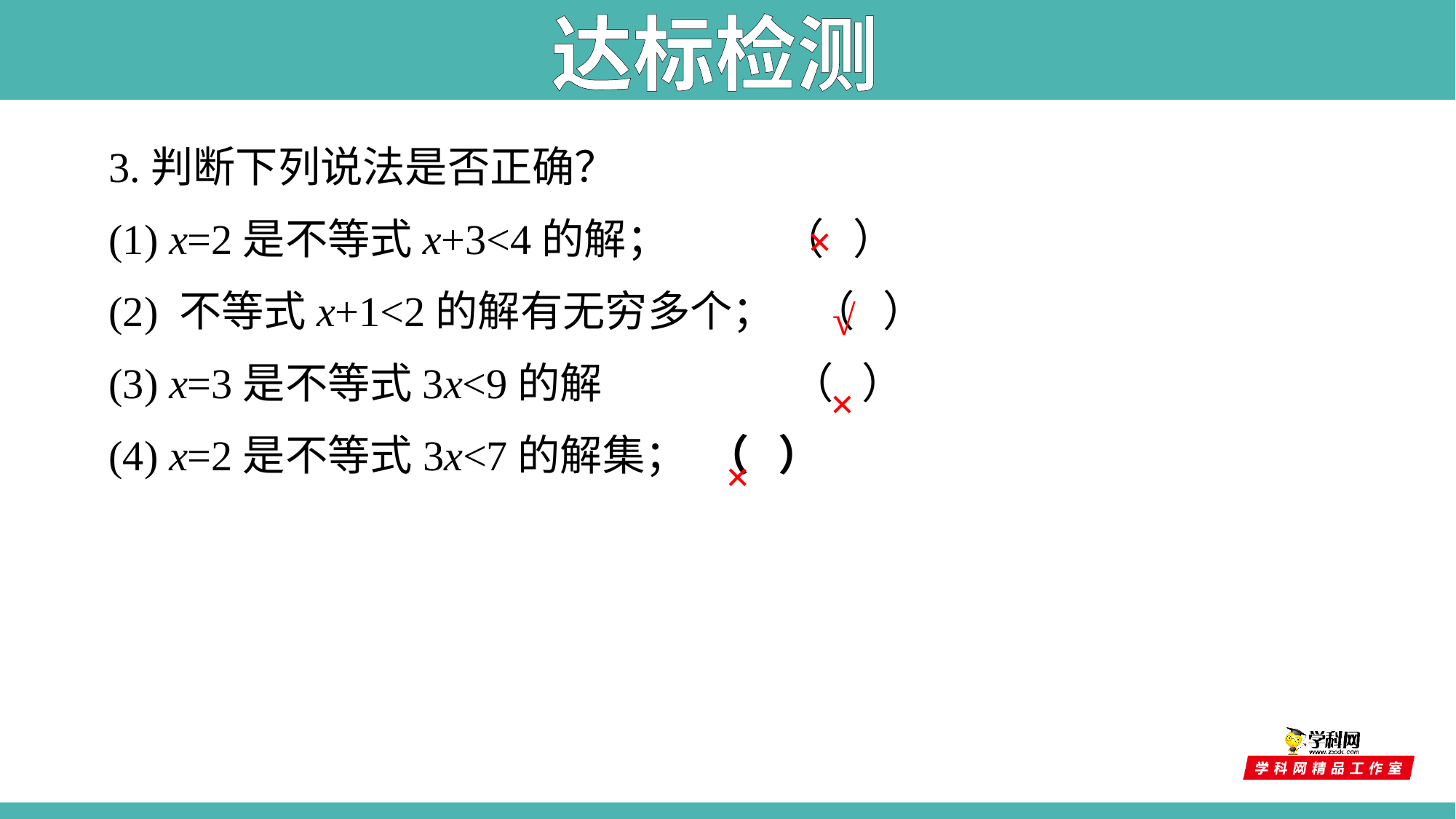

达标检测
3.判断下列说法是否正确？
(1) x=2是不等式x+3<4的解；            （   ）
(2) 不等式x+1<2的解有无穷多个；    （   ）
(3) x=3是不等式3x<9的解                    （   ）
(4) x=2是不等式3x<7的解集；  （   ）
×
√
×
×